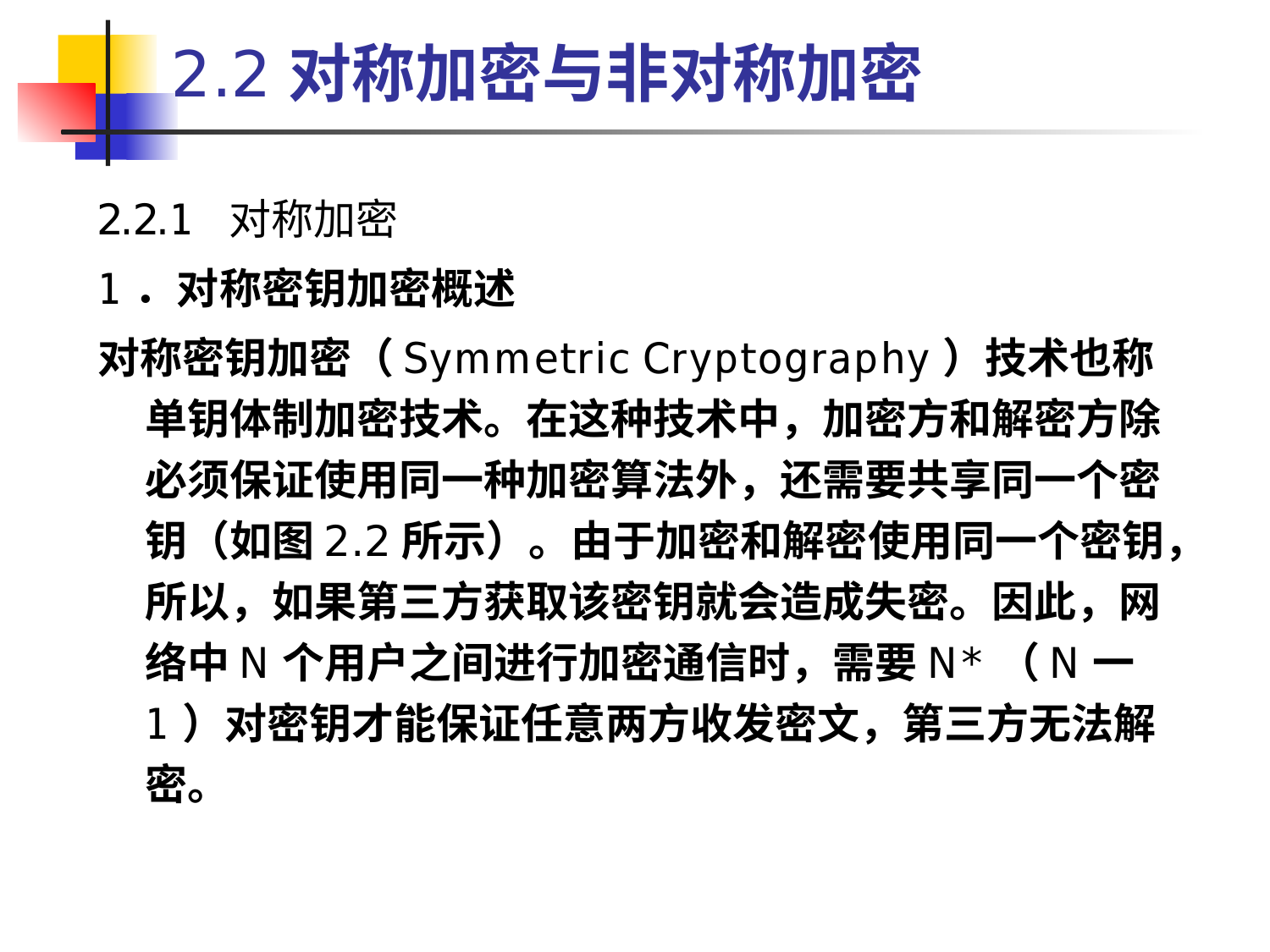

# 2.2对称加密与非对称加密
2.2.1  对称加密
1．对称密钥加密概述
对称密钥加密（Symmetric Cryptography）技术也称单钥体制加密技术。在这种技术中，加密方和解密方除必须保证使用同一种加密算法外，还需要共享同一个密钥（如图2.2所示）。由于加密和解密使用同一个密钥，所以，如果第三方获取该密钥就会造成失密。因此，网络中N个用户之间进行加密通信时，需要N*（N一1）对密钥才能保证任意两方收发密文，第三方无法解密。

8